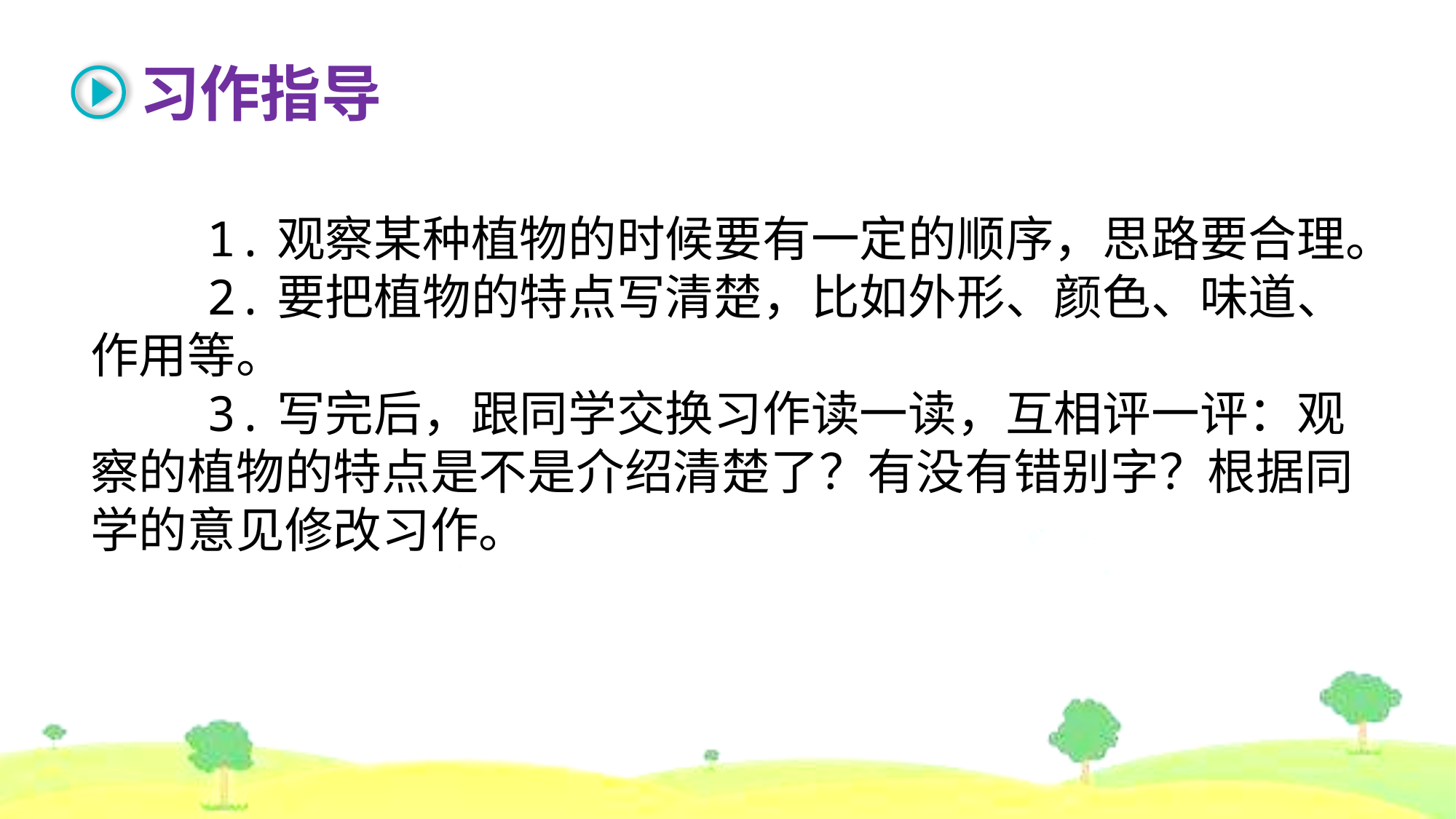

习作指导

    1.观察某种植物的时候要有一定的顺序，思路要合理。
    2.要把植物的特点写清楚，比如外形、颜色、味道、作用等。
    3.写完后，跟同学交换习作读一读，互相评一评：观察的植物的特点是不是介绍清楚了？有没有错别字？根据同学的意见修改习作。